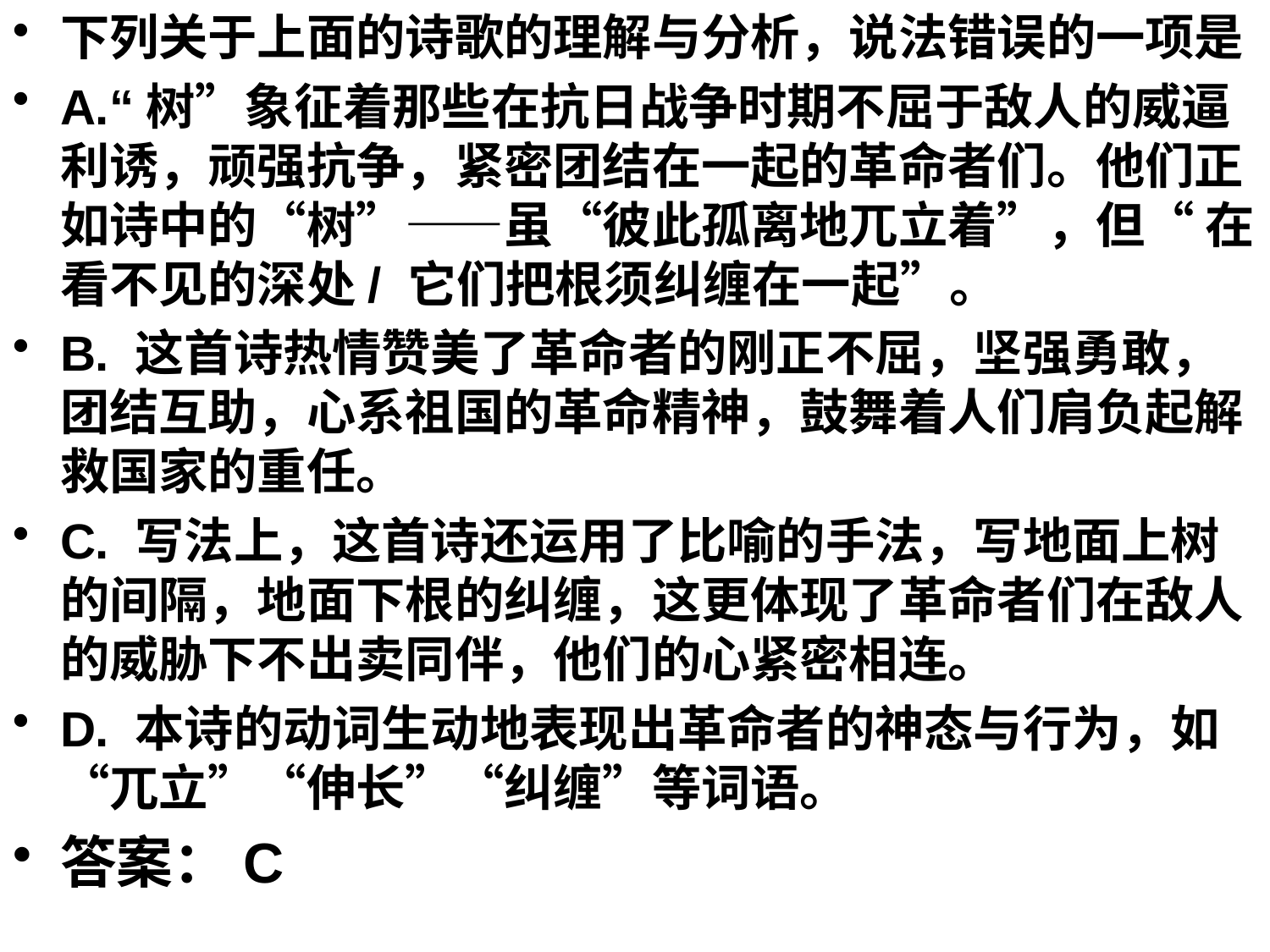

下列关于上面的诗歌的理解与分析，说法错误的一项是
A.“树”象征着那些在抗日战争时期不屈于敌人的威逼利诱，顽强抗争，紧密团结在一起的革命者们。他们正如诗中的“树”——虽“彼此孤离地兀立着”，但“ 在看不见的深处/ 它们把根须纠缠在一起”。
B. 这首诗热情赞美了革命者的刚正不屈，坚强勇敢，团结互助，心系祖国的革命精神，鼓舞着人们肩负起解救国家的重任。
C. 写法上，这首诗还运用了比喻的手法，写地面上树的间隔，地面下根的纠缠，这更体现了革命者们在敌人的威胁下不出卖同伴，他们的心紧密相连。
D. 本诗的动词生动地表现出革命者的神态与行为，如“兀立”“伸长”“纠缠”等词语。
答案：C